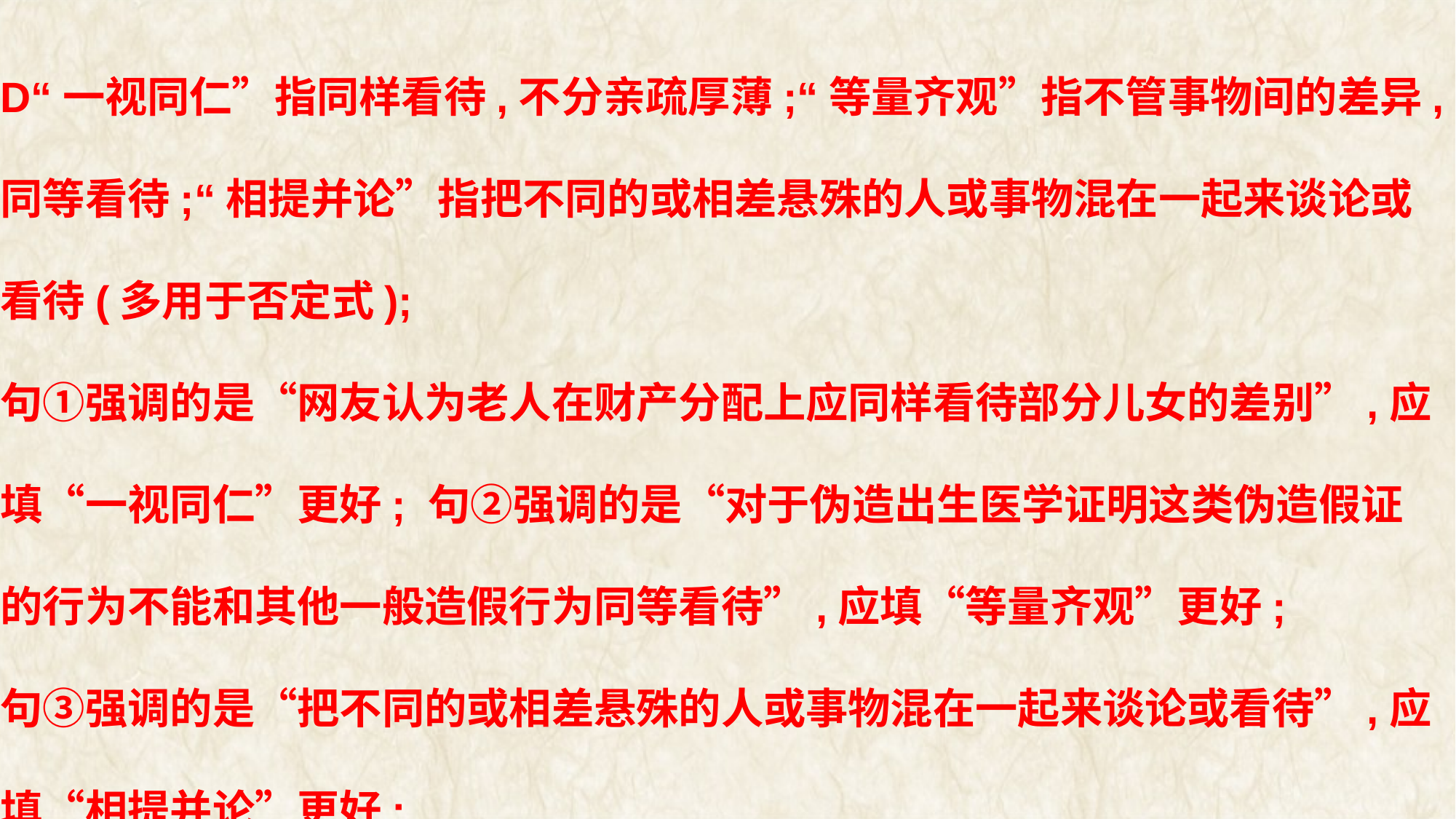

D“一视同仁”指同样看待,不分亲疏厚薄;“等量齐观”指不管事物间的差异,同等看待;“相提并论”指把不同的或相差悬殊的人或事物混在一起来谈论或看待(多用于否定式);
句①强调的是“网友认为老人在财产分配上应同样看待部分儿女的差别”,应填“一视同仁”更好; 句②强调的是“对于伪造出生医学证明这类伪造假证的行为不能和其他一般造假行为同等看待”,应填“等量齐观”更好;
句③强调的是“把不同的或相差悬殊的人或事物混在一起来谈论或看待”,应填“相提并论”更好;